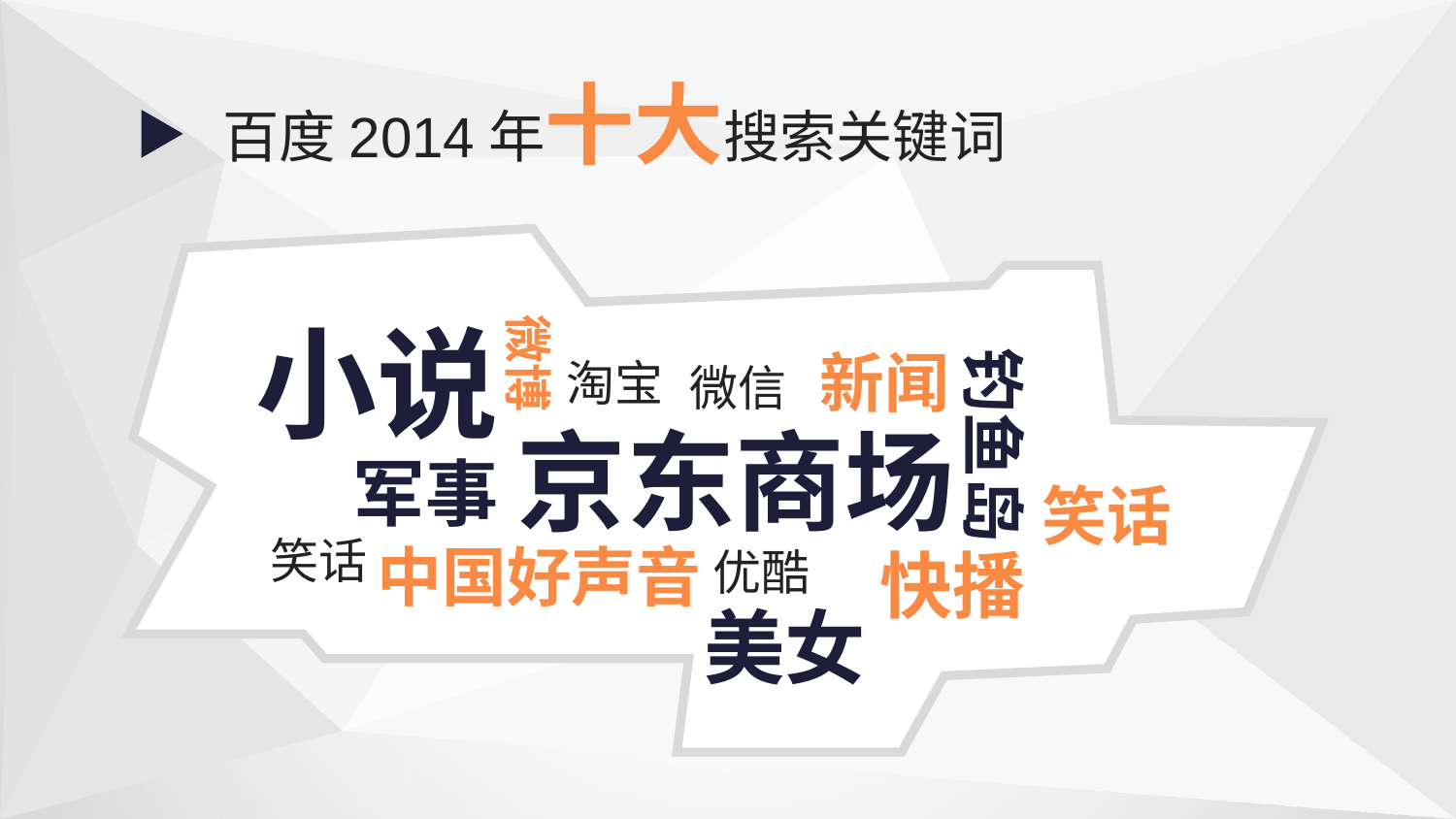

百度2014年十大搜索关键词

小说
微博
新闻
淘宝
微信
钓鱼岛
京东商场
军事
笑话
笑话
中国好声音
快播
优酷
美女